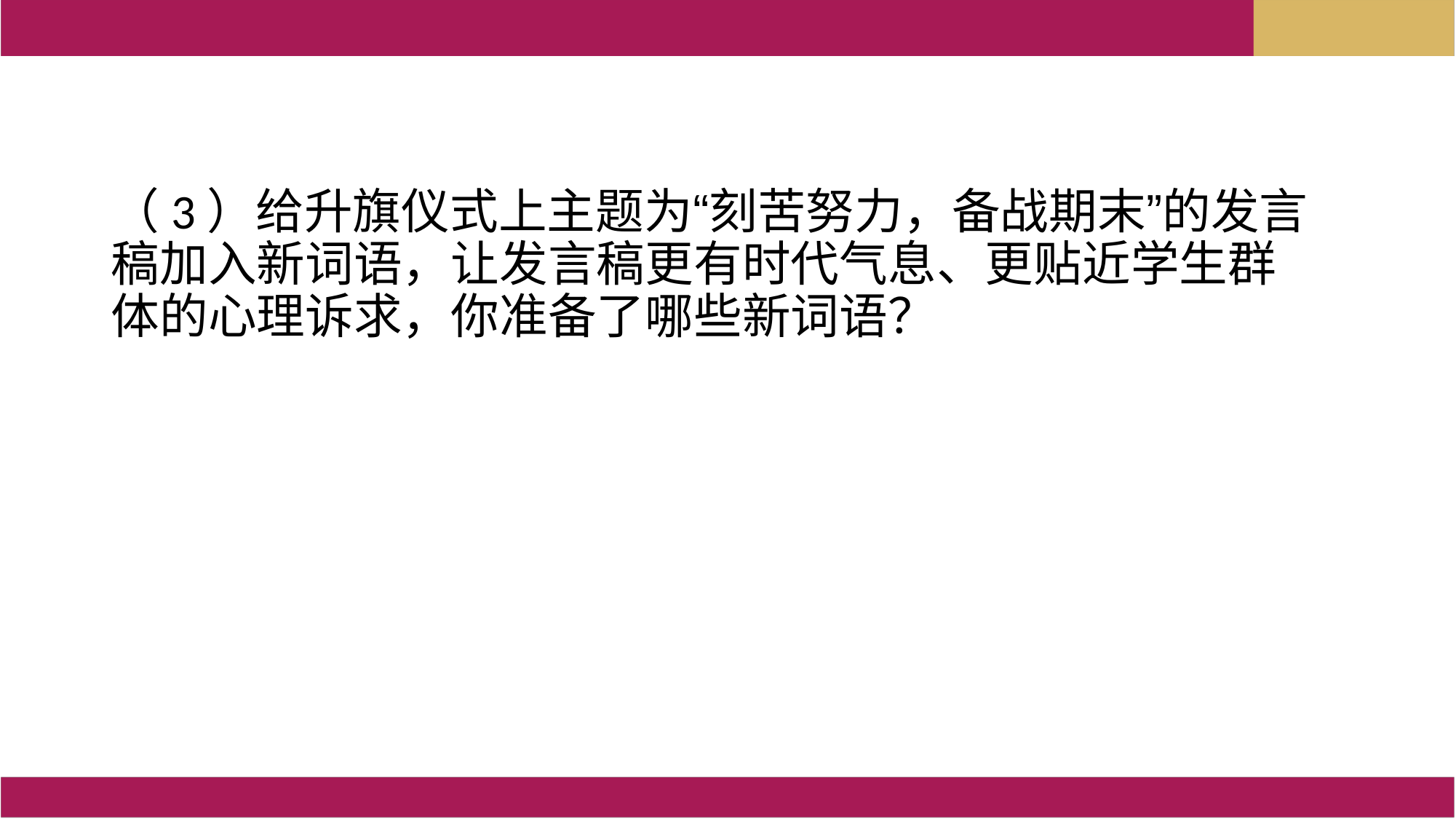

（3）给升旗仪式上主题为“刻苦努力，备战期末”的发言稿加入新词语，让发言稿更有时代气息、更贴近学生群体的心理诉求，你准备了哪些新词语？